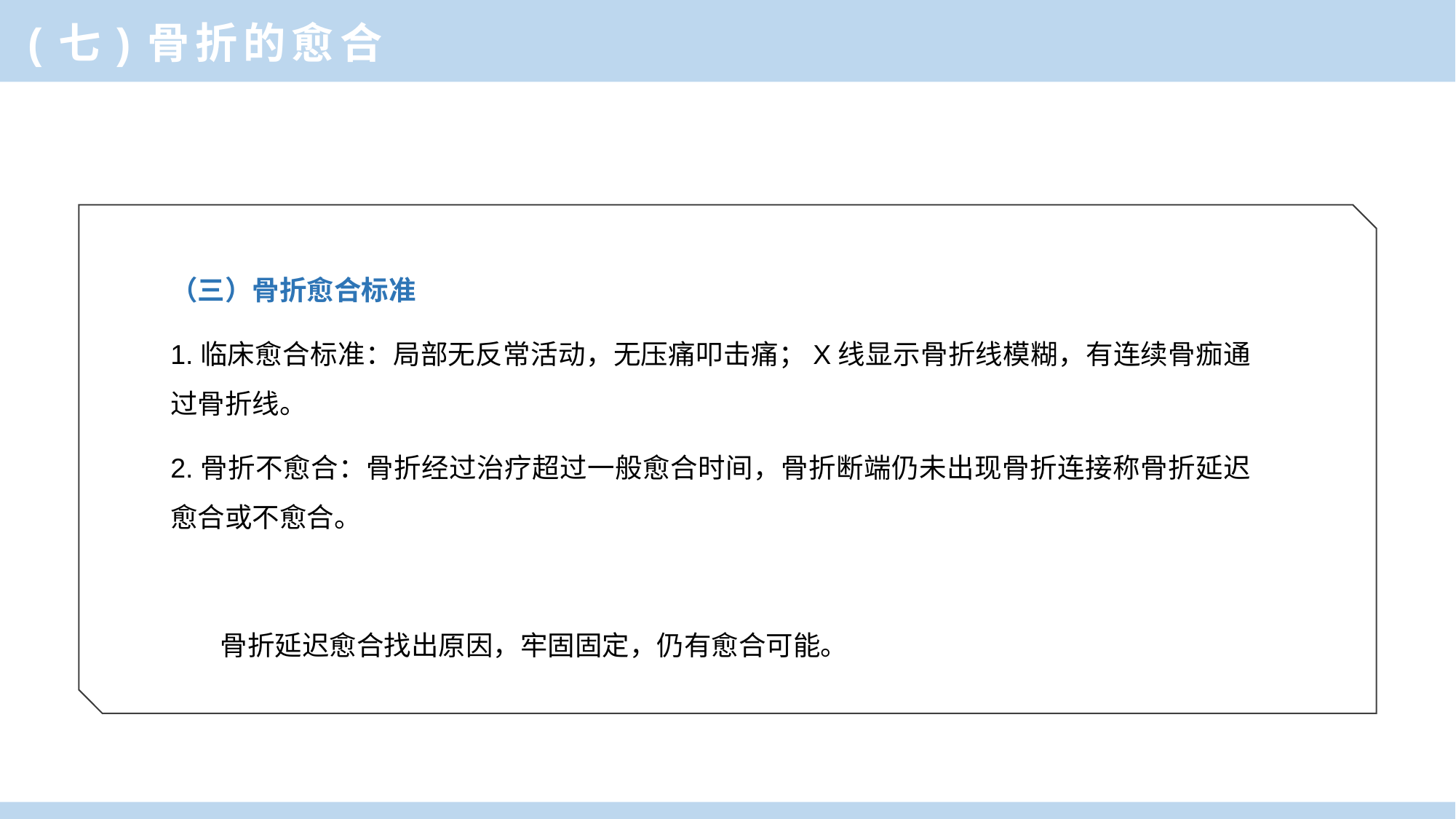

(七)骨折的愈合

（三）骨折愈合标准
1.临床愈合标准：局部无反常活动，无压痛叩击痛；X线显示骨折线模糊，有连续骨痂通过骨折线。
2.骨折不愈合：骨折经过治疗超过一般愈合时间，骨折断端仍未出现骨折连接称骨折延迟愈合或不愈合。

       骨折延迟愈合找出原因，牢固固定，仍有愈合可能。